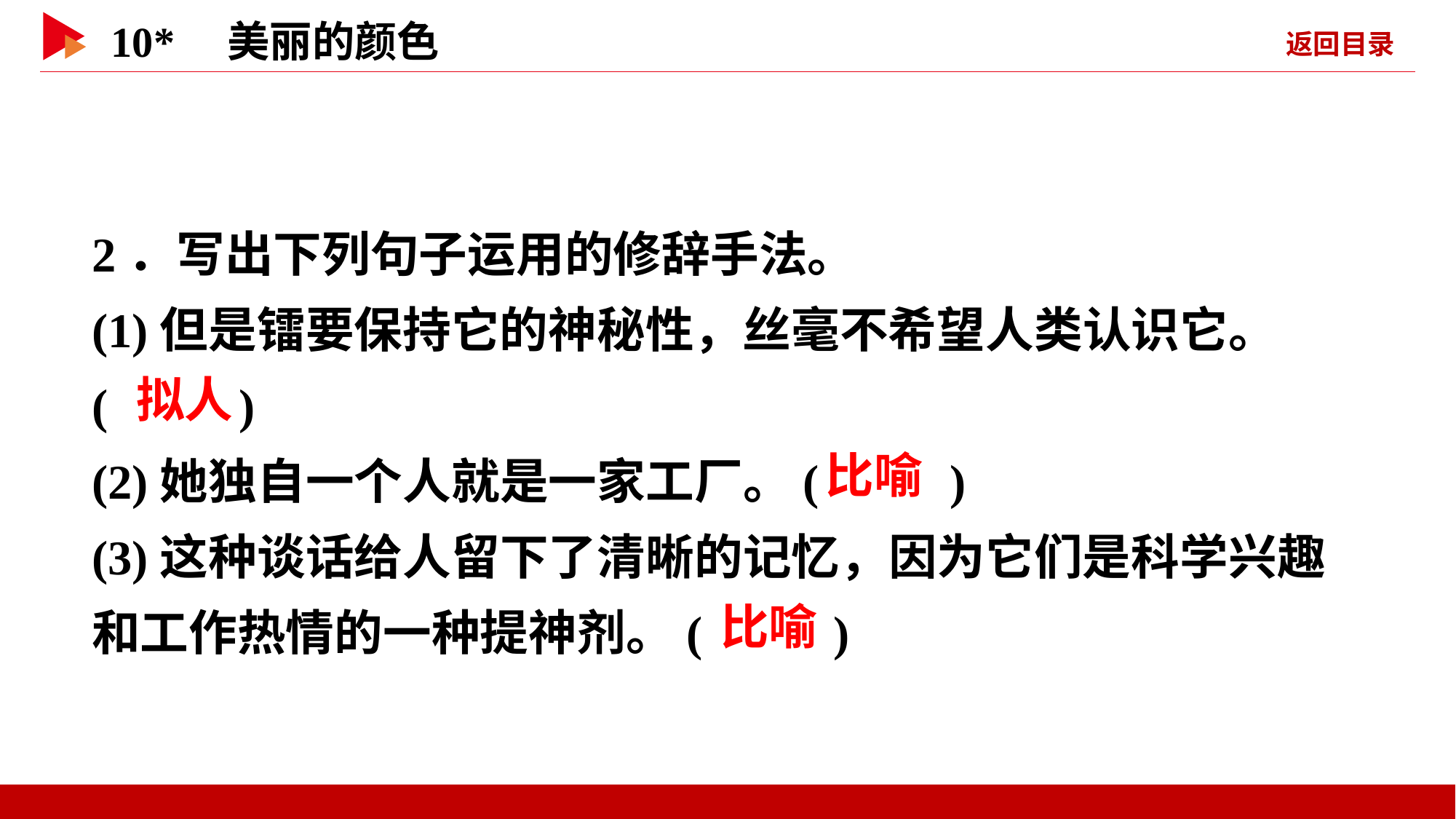

2．写出下列句子运用的修辞手法。
(1)但是镭要保持它的神秘性，丝毫不希望人类认识它。
(          )
(2)她独自一个人就是一家工厂。(          )
(3)这种谈话给人留下了清晰的记忆，因为它们是科学兴趣和工作热情的一种提神剂。(          )
 拟人
 比喻
 比喻